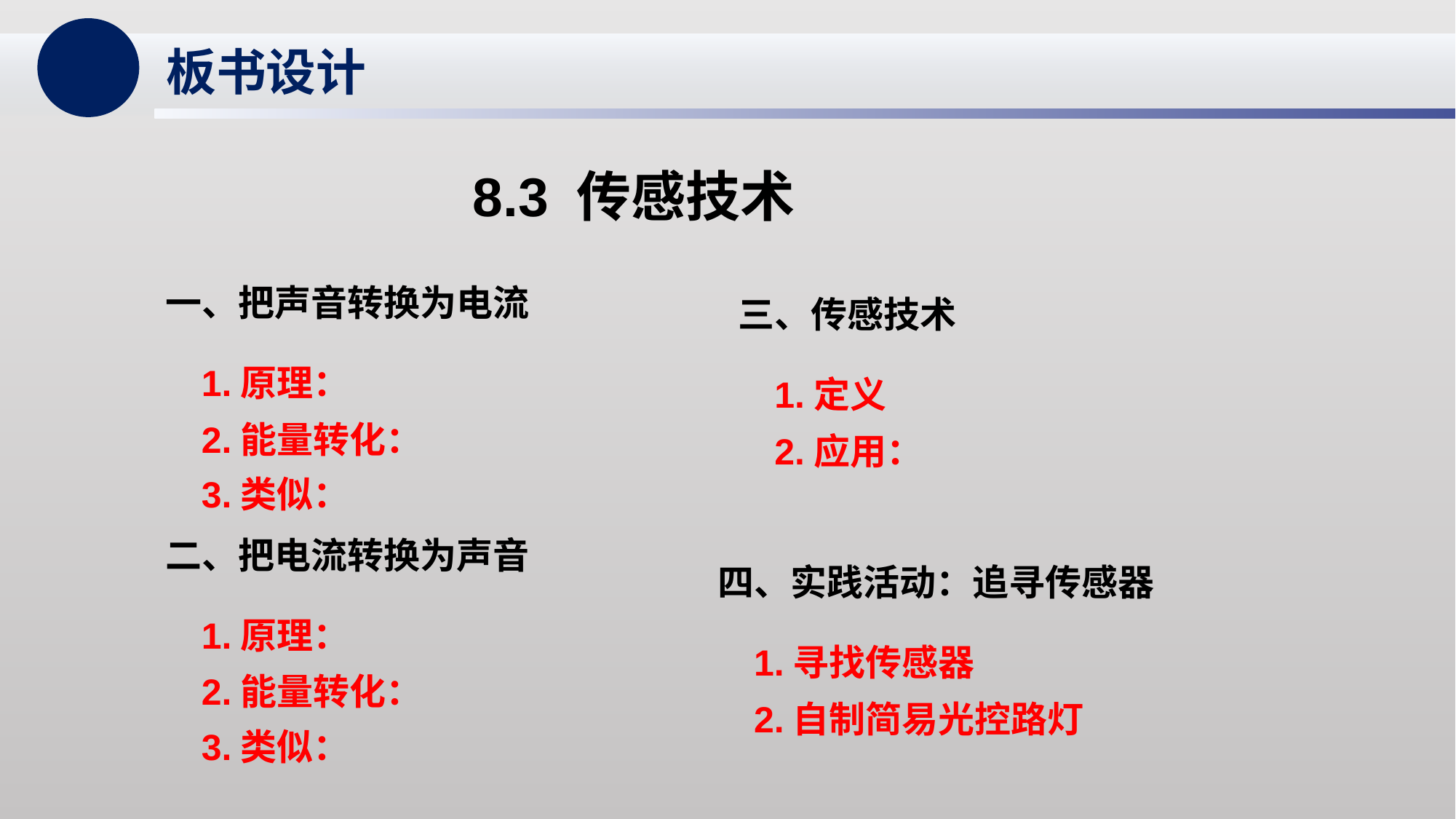

板书设计

8.3 传感技术
一、把声音转换为电流
三、传感技术
1.原理：
1.定义
2.能量转化：
2.应用：
3.类似：
二、把电流转换为声音
四、实践活动：追寻传感器
1.原理：
1.寻找传感器

2.能量转化：
2.自制简易光控路灯

3.类似：